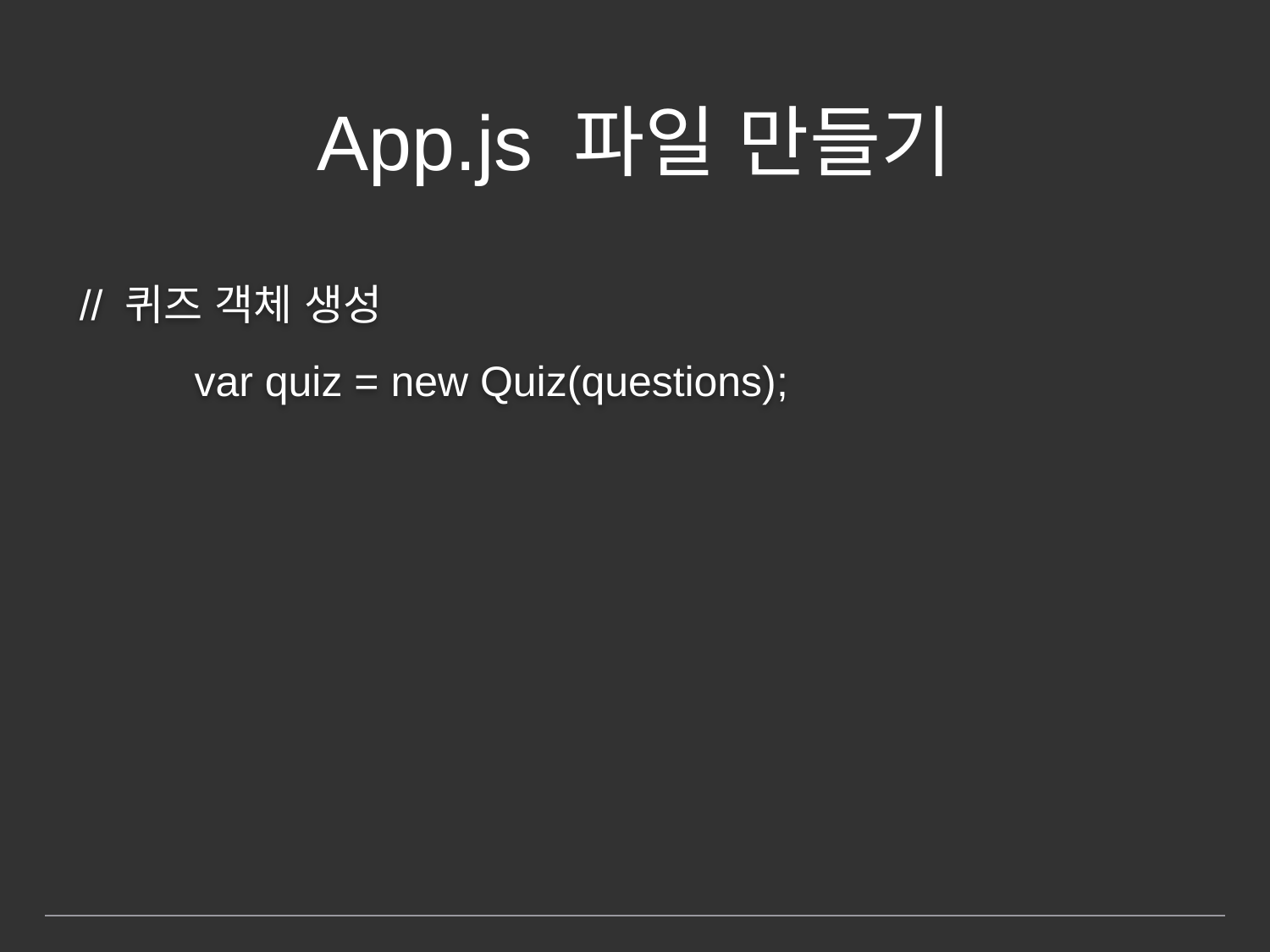

# App.js 파일 만들기
 // 퀴즈 객체 생성
	var quiz = new Quiz(questions);